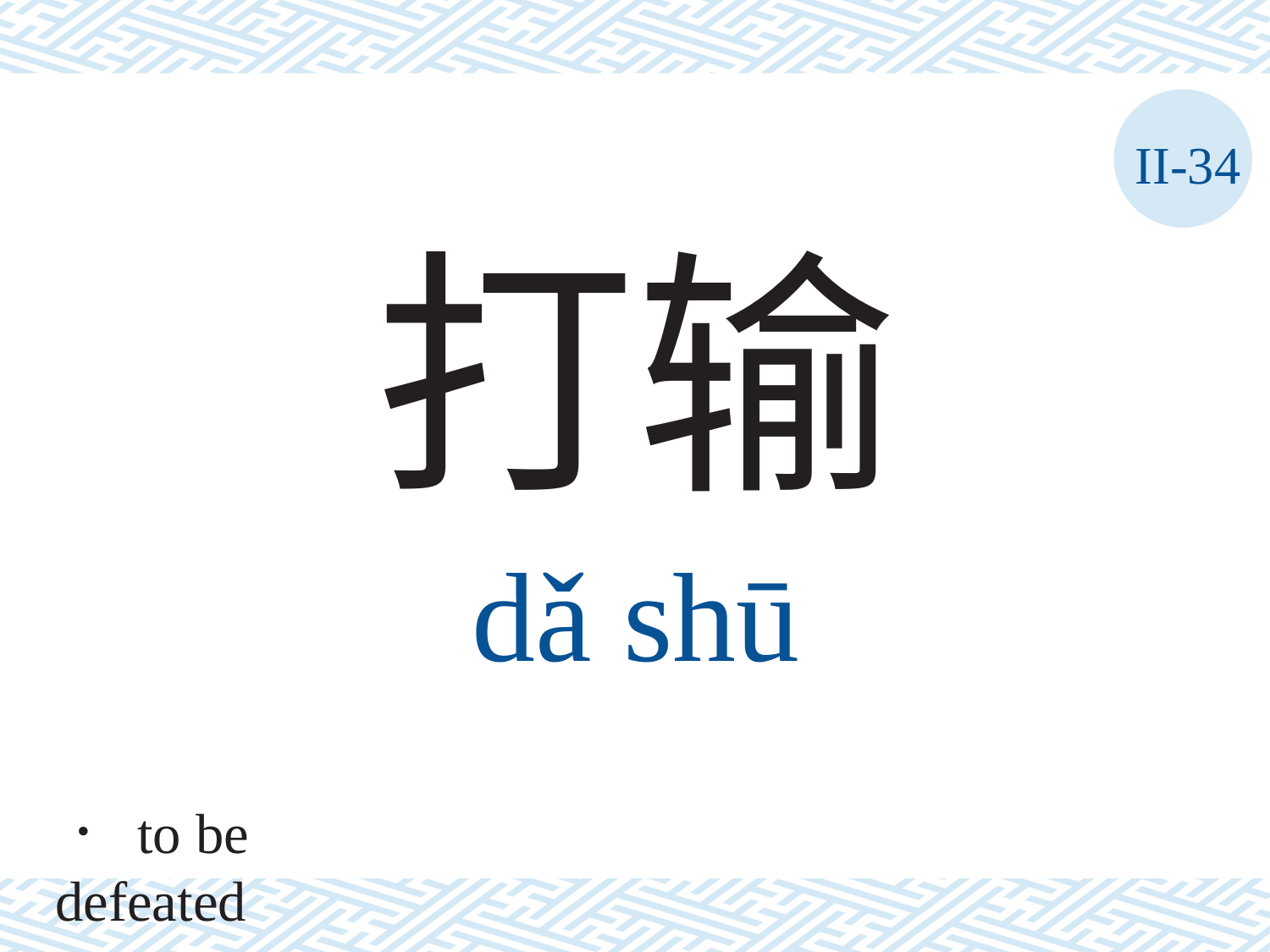

II-34
打输
dǎ	shū
． to be defeated